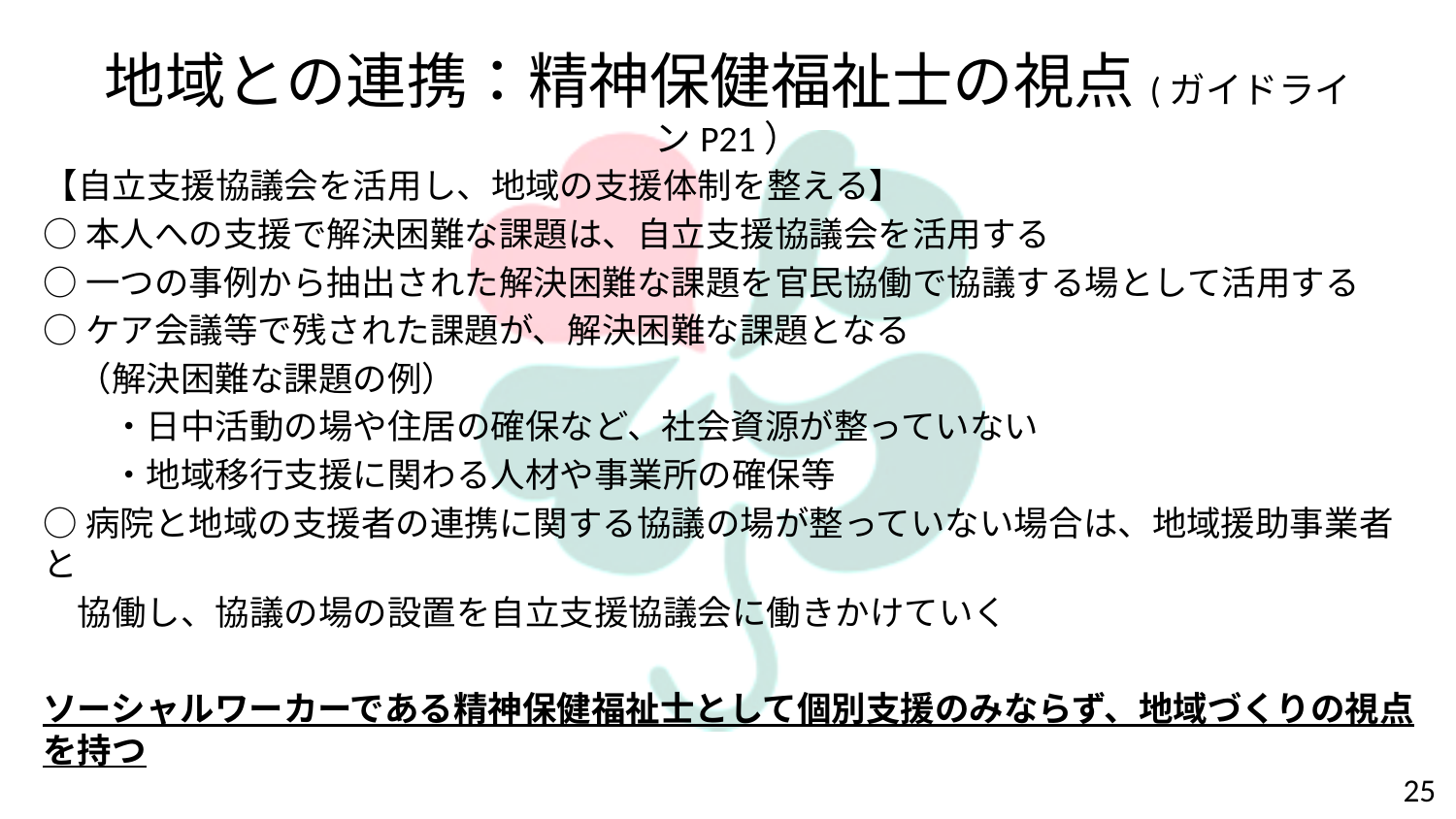

# 地域との連携：精神保健福祉士の視点(ガイドラインP21）
【自立支援協議会を活用し、地域の支援体制を整える】
○本人への支援で解決困難な課題は、自立支援協議会を活用する
○一つの事例から抽出された解決困難な課題を官民協働で協議する場として活用する
○ケア会議等で残された課題が、解決困難な課題となる
　（解決困難な課題の例）
　　・日中活動の場や住居の確保など、社会資源が整っていない
　　・地域移行支援に関わる人材や事業所の確保等
○病院と地域の支援者の連携に関する協議の場が整っていない場合は、地域援助事業者と
　協働し、協議の場の設置を自立支援協議会に働きかけていく

ソーシャルワーカーである精神保健福祉士として個別支援のみならず、地域づくりの視点を持つ

25